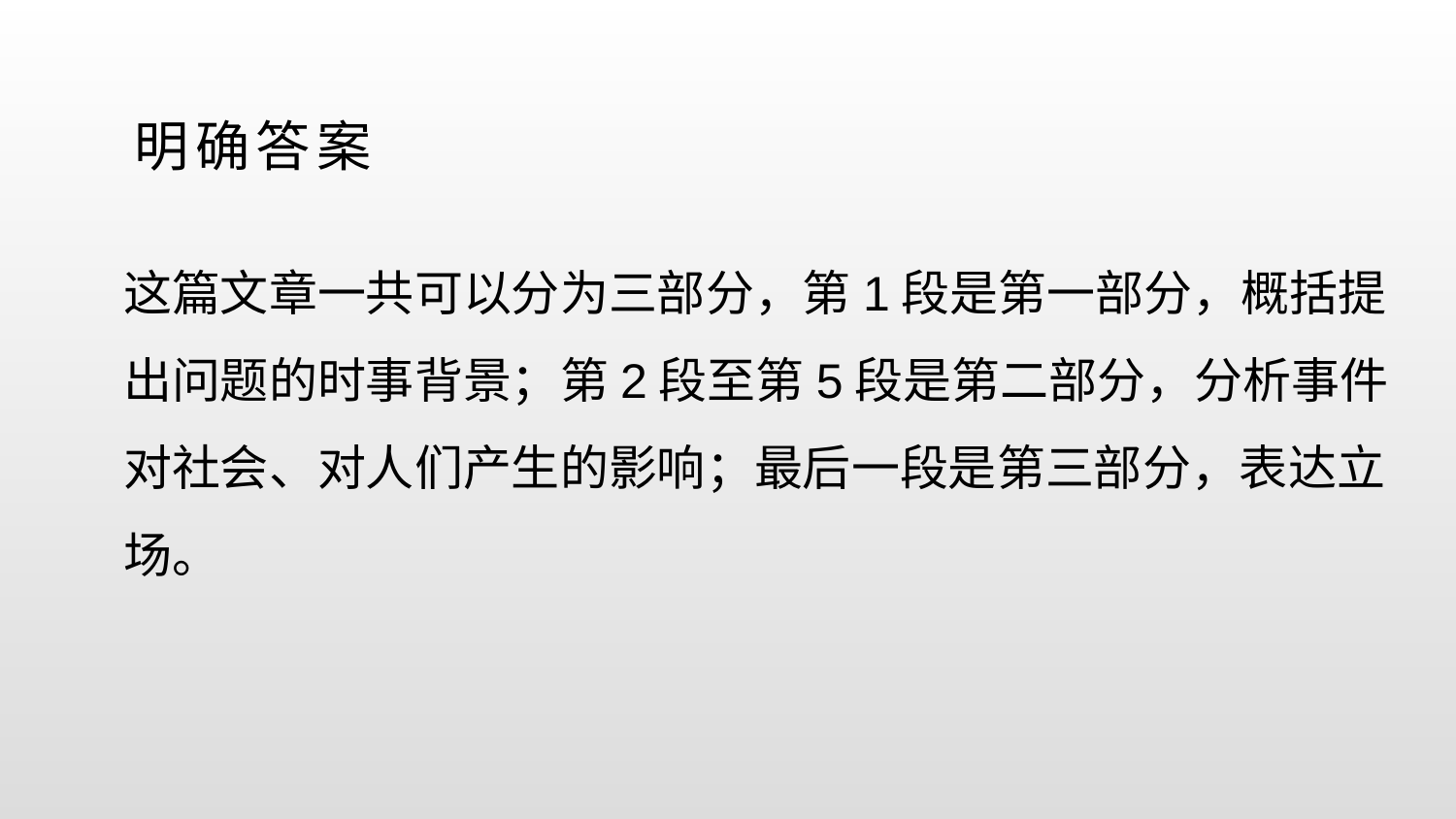

# 明确答案
这篇文章一共可以分为三部分，第1段是第一部分，概括提出问题的时事背景；第2段至第5段是第二部分，分析事件对社会、对人们产生的影响；最后一段是第三部分，表达立场。